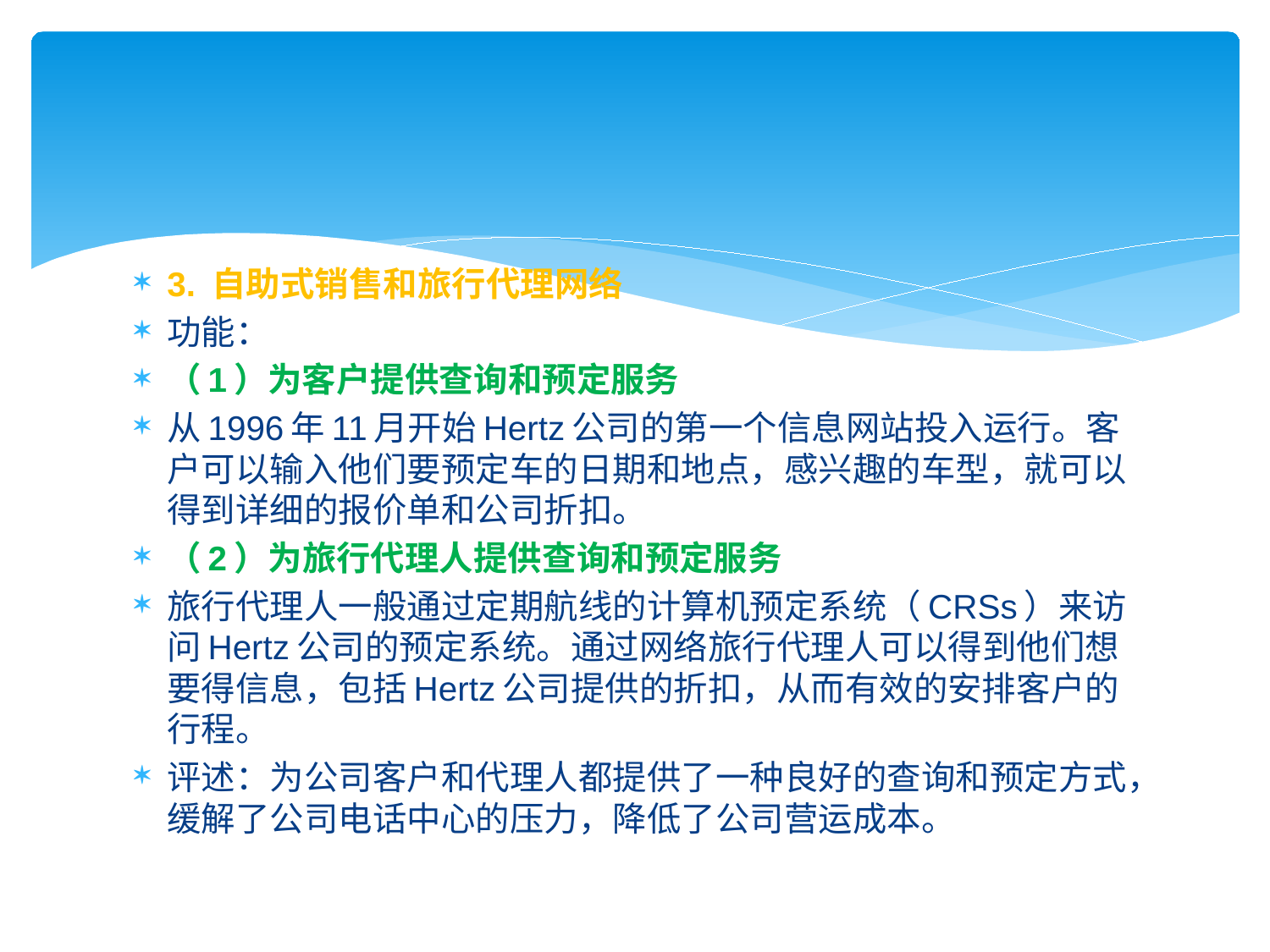

3. 自助式销售和旅行代理网络
功能：
（1）为客户提供查询和预定服务
从1996年11月开始Hertz公司的第一个信息网站投入运行。客户可以输入他们要预定车的日期和地点，感兴趣的车型，就可以得到详细的报价单和公司折扣。
（2）为旅行代理人提供查询和预定服务
旅行代理人一般通过定期航线的计算机预定系统（CRSs）来访问Hertz公司的预定系统。通过网络旅行代理人可以得到他们想要得信息，包括Hertz公司提供的折扣，从而有效的安排客户的行程。
评述：为公司客户和代理人都提供了一种良好的查询和预定方式，缓解了公司电话中心的压力，降低了公司营运成本。